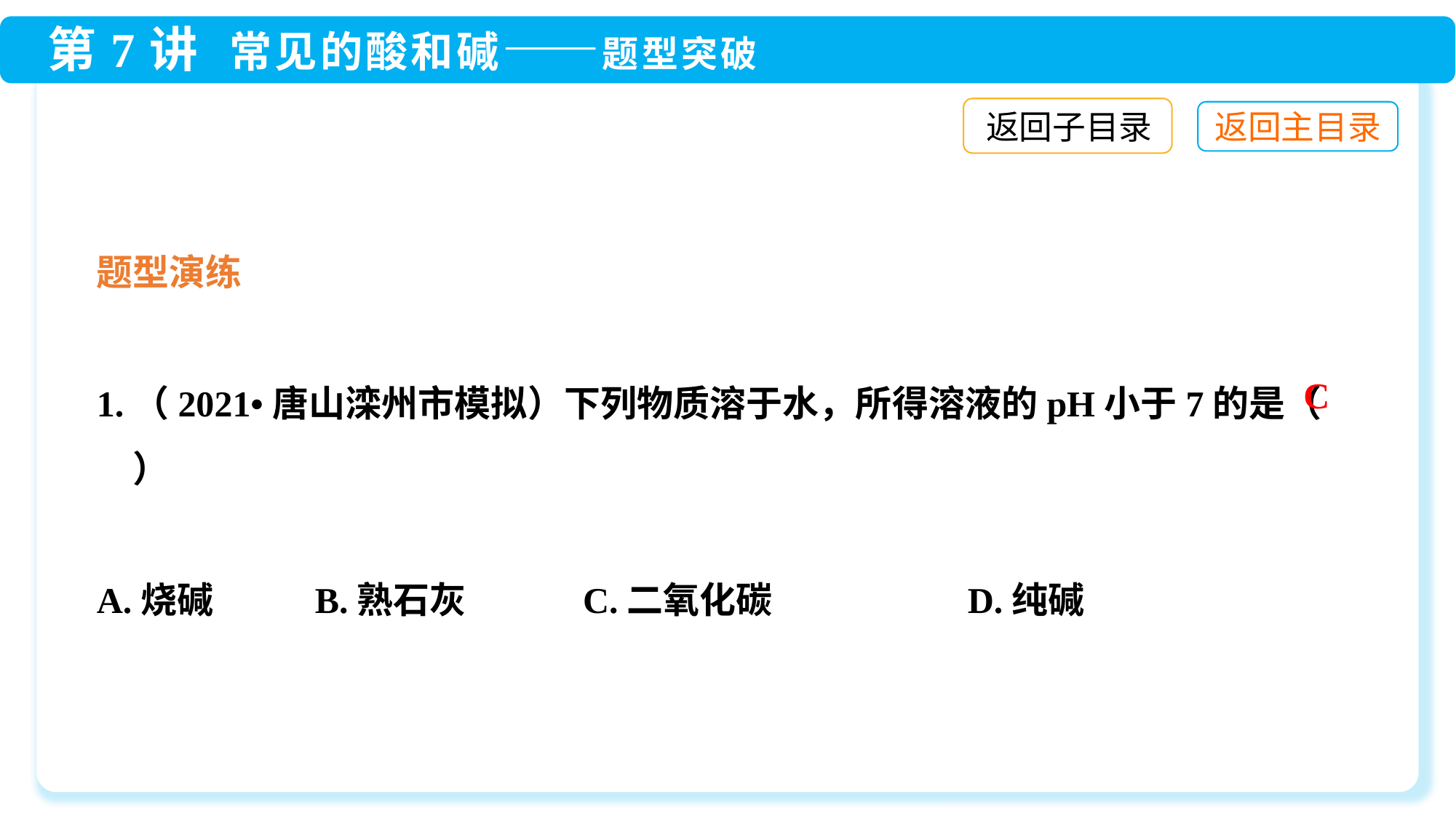

返回子目录
题型演练

1.（2021•唐山滦州市模拟）下列物质溶于水，所得溶液的pH小于7的是（　　）

A.烧碱           	B.熟石灰	     C.二氧化碳	            D.纯碱
C